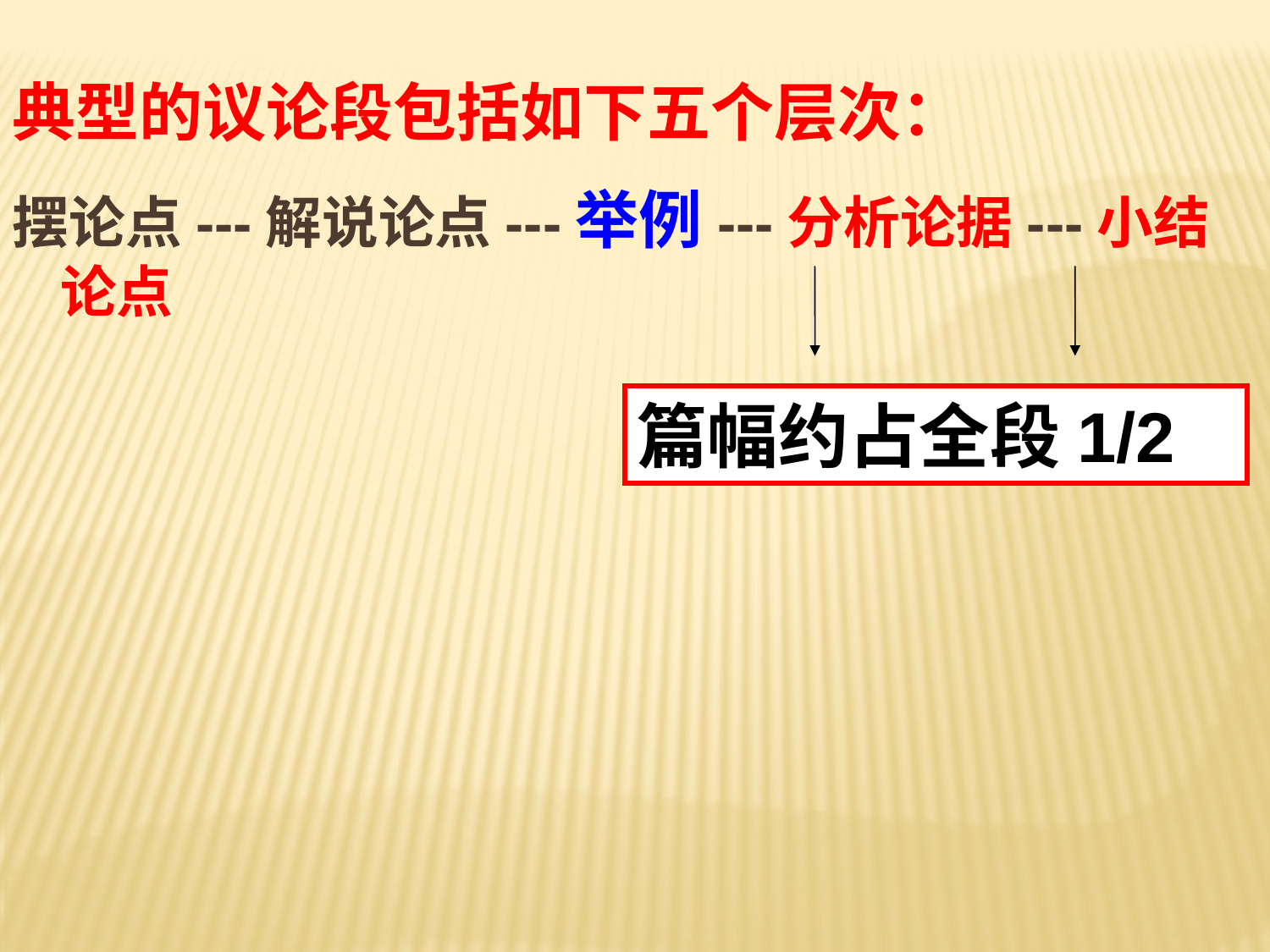

典型的议论段包括如下五个层次：
摆论点---解说论点---举例---分析论据---小结论点

篇幅约占全段1/2